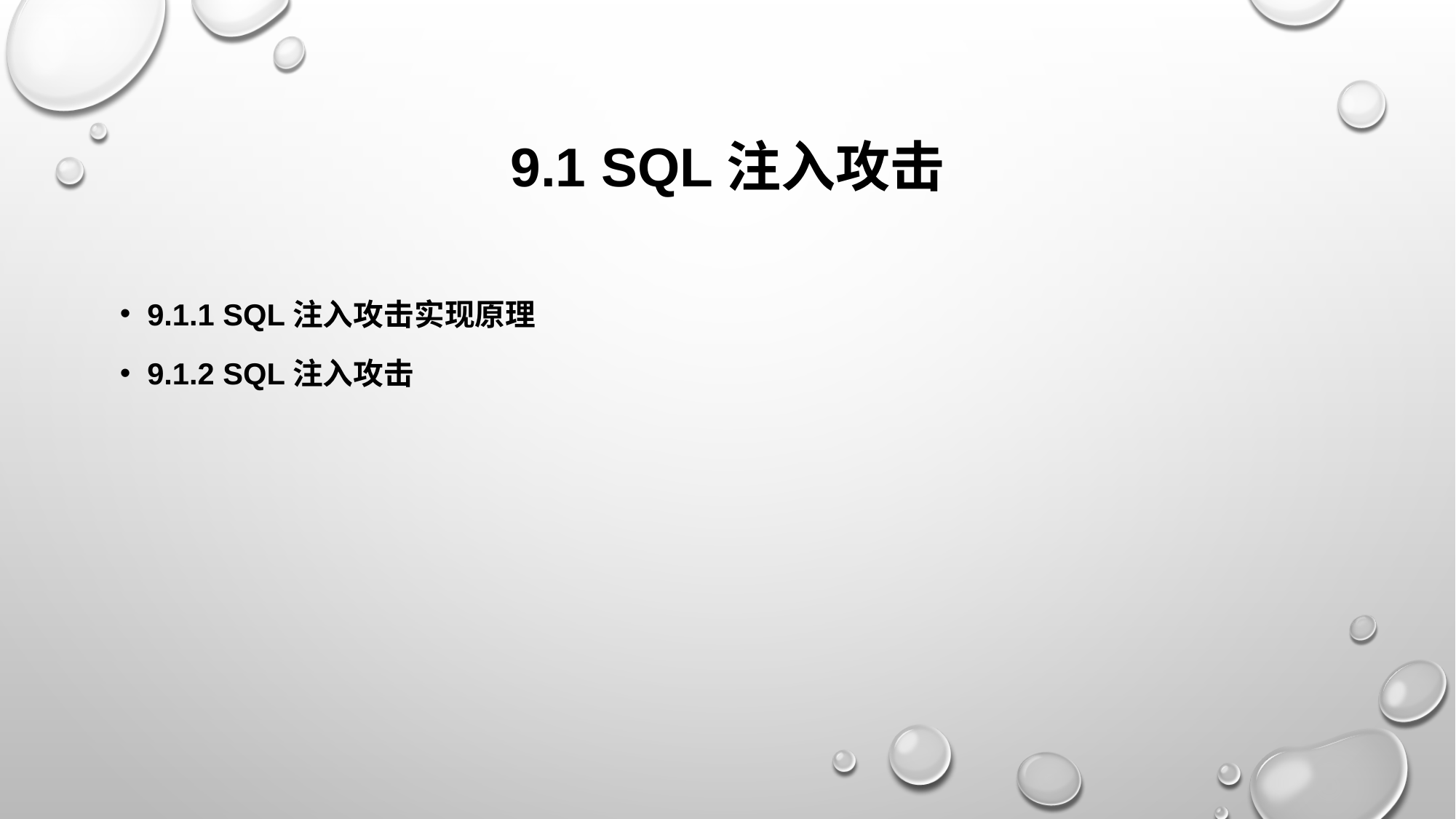

# 9.1 SQL注入攻击
9.1.1 SQL注入攻击实现原理
9.1.2 SQL注入攻击